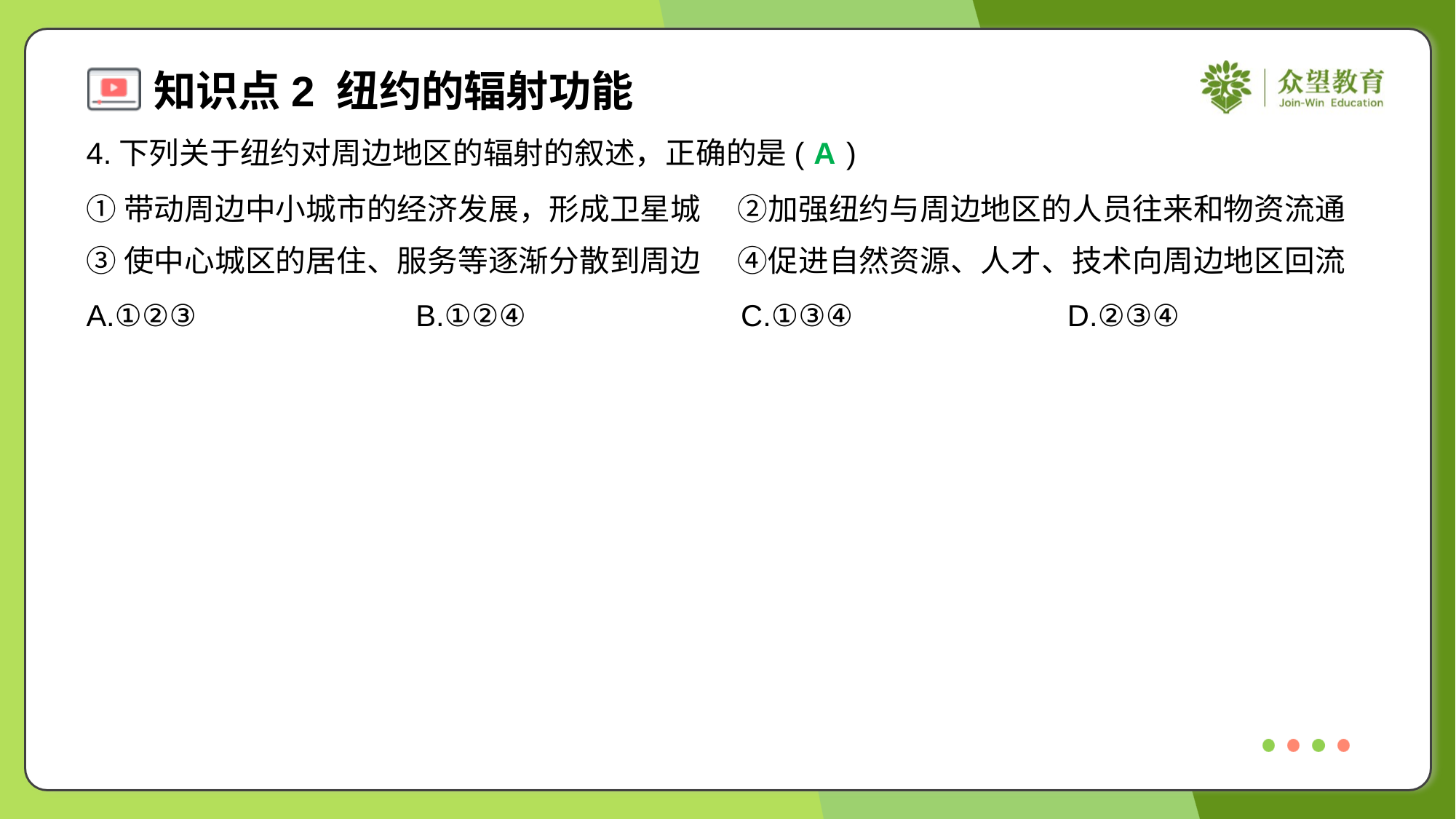

4.下列关于纽约对周边地区的辐射的叙述，正确的是(     )
A
①带动周边中小城市的经济发展，形成卫星城	②加强纽约与周边地区的人员往来和物资流通
③使中心城区的居住、服务等逐渐分散到周边	④促进自然资源、人才、技术向周边地区回流
A.①②③	B.①②④	C.①③④	D.②③④